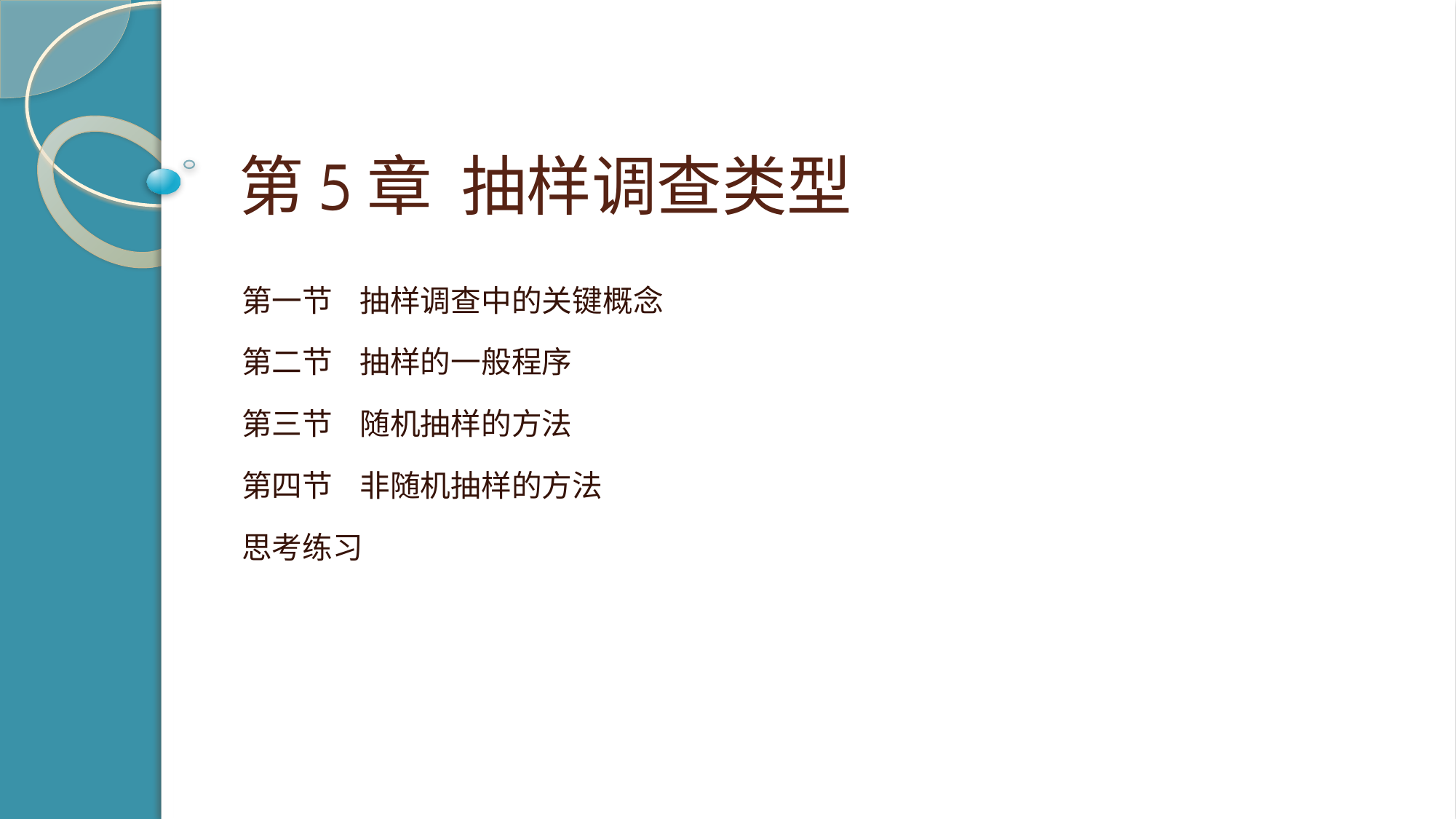

# 第5章  抽样调查类型
第一节    抽样调查中的关键概念
第二节    抽样的一般程序
第三节    随机抽样的方法
第四节    非随机抽样的方法
思考练习